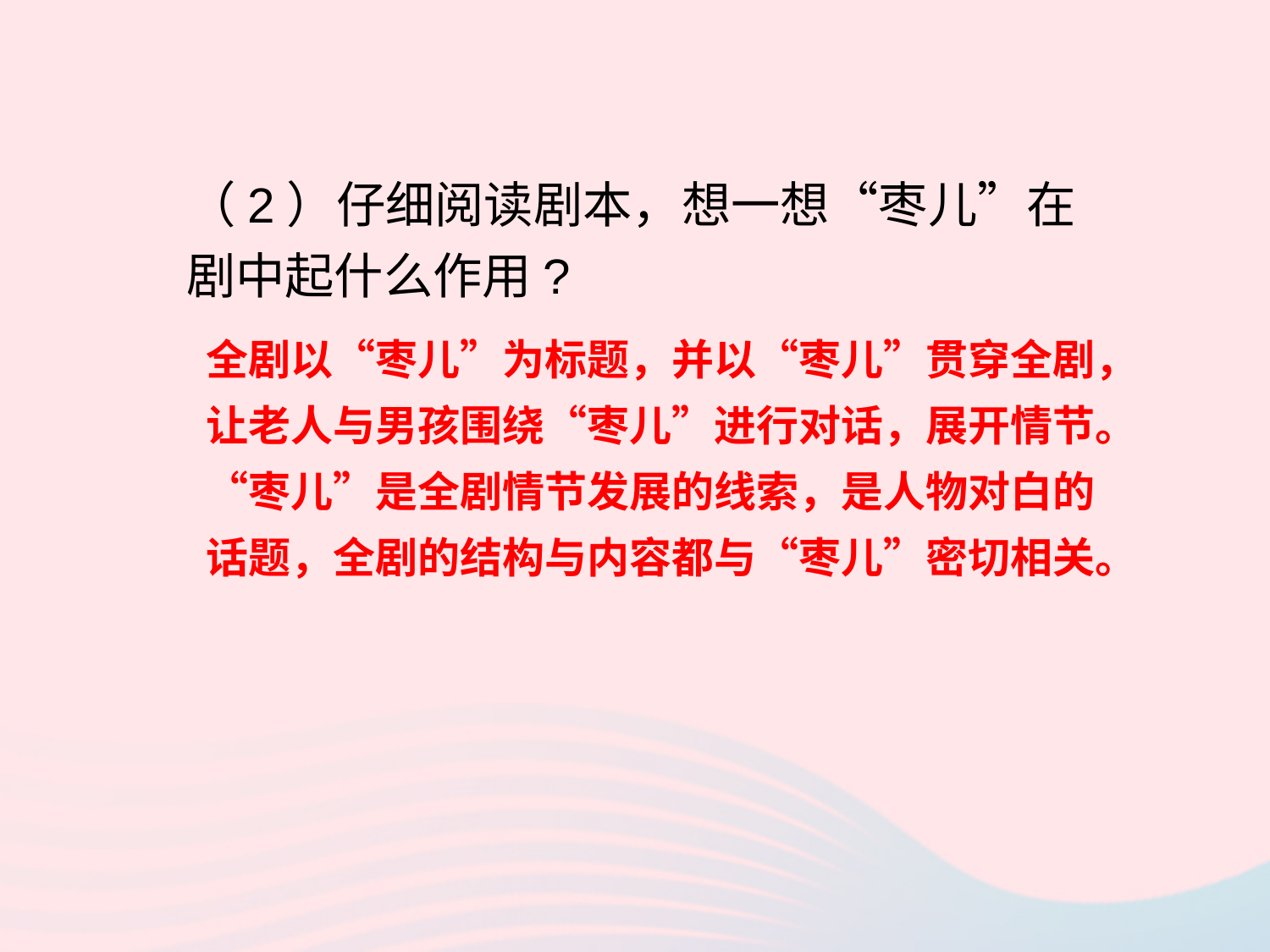

（2）仔细阅读剧本，想一想“枣儿”在剧中起什么作用?
全剧以“枣儿”为标题，并以“枣儿”贯穿全剧，让老人与男孩围绕“枣儿”进行对话，展开情节。“枣儿”是全剧情节发展的线索，是人物对白的话题，全剧的结构与内容都与“枣儿”密切相关。